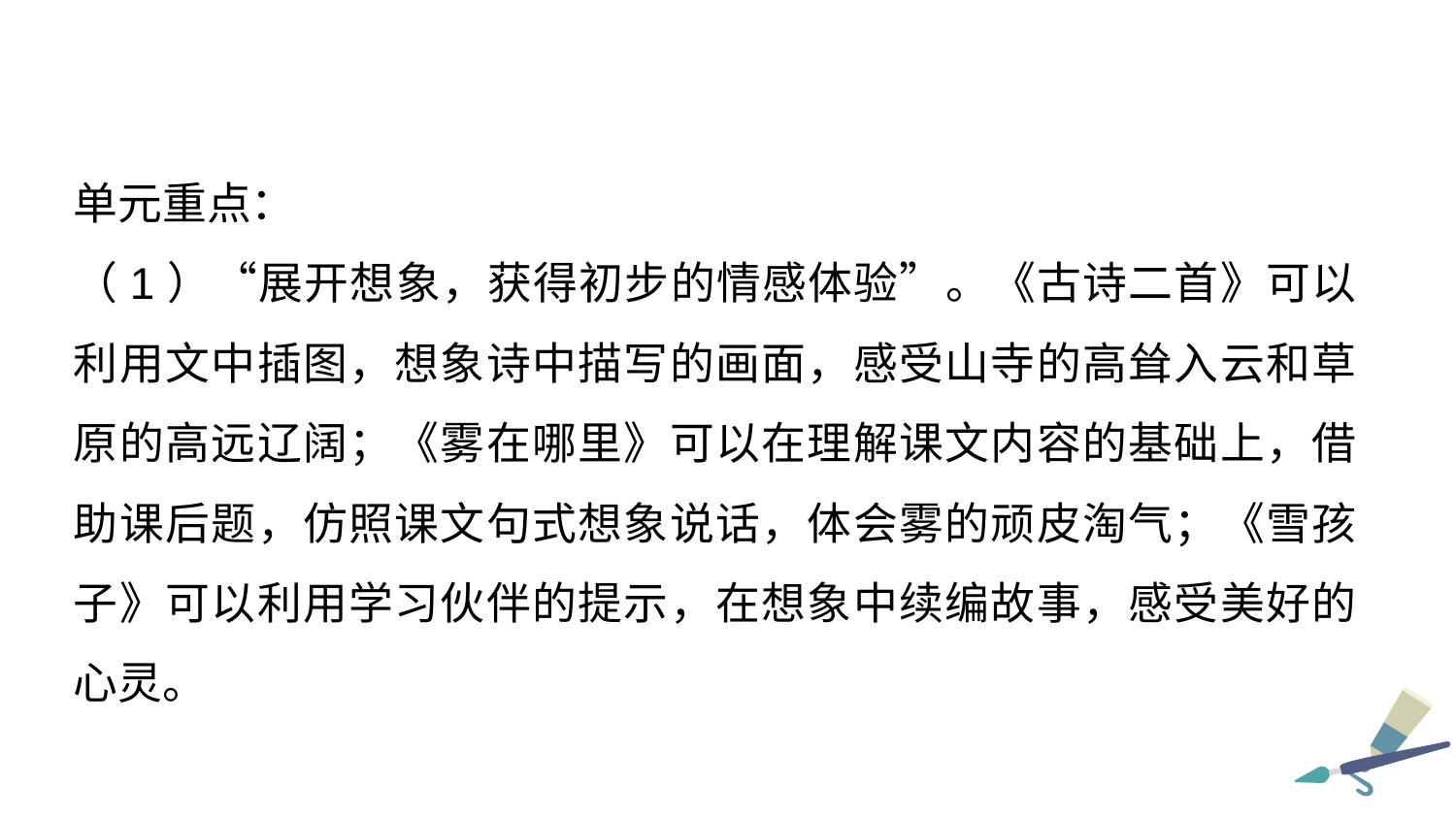

单元重点：
（1）“展开想象，获得初步的情感体验”。《古诗二首》可以利用文中插图，想象诗中描写的画面，感受山寺的高耸入云和草原的高远辽阔；《雾在哪里》可以在理解课文内容的基础上，借助课后题，仿照课文句式想象说话，体会雾的顽皮淘气；《雪孩子》可以利用学习伙伴的提示，在想象中续编故事，感受美好的心灵。